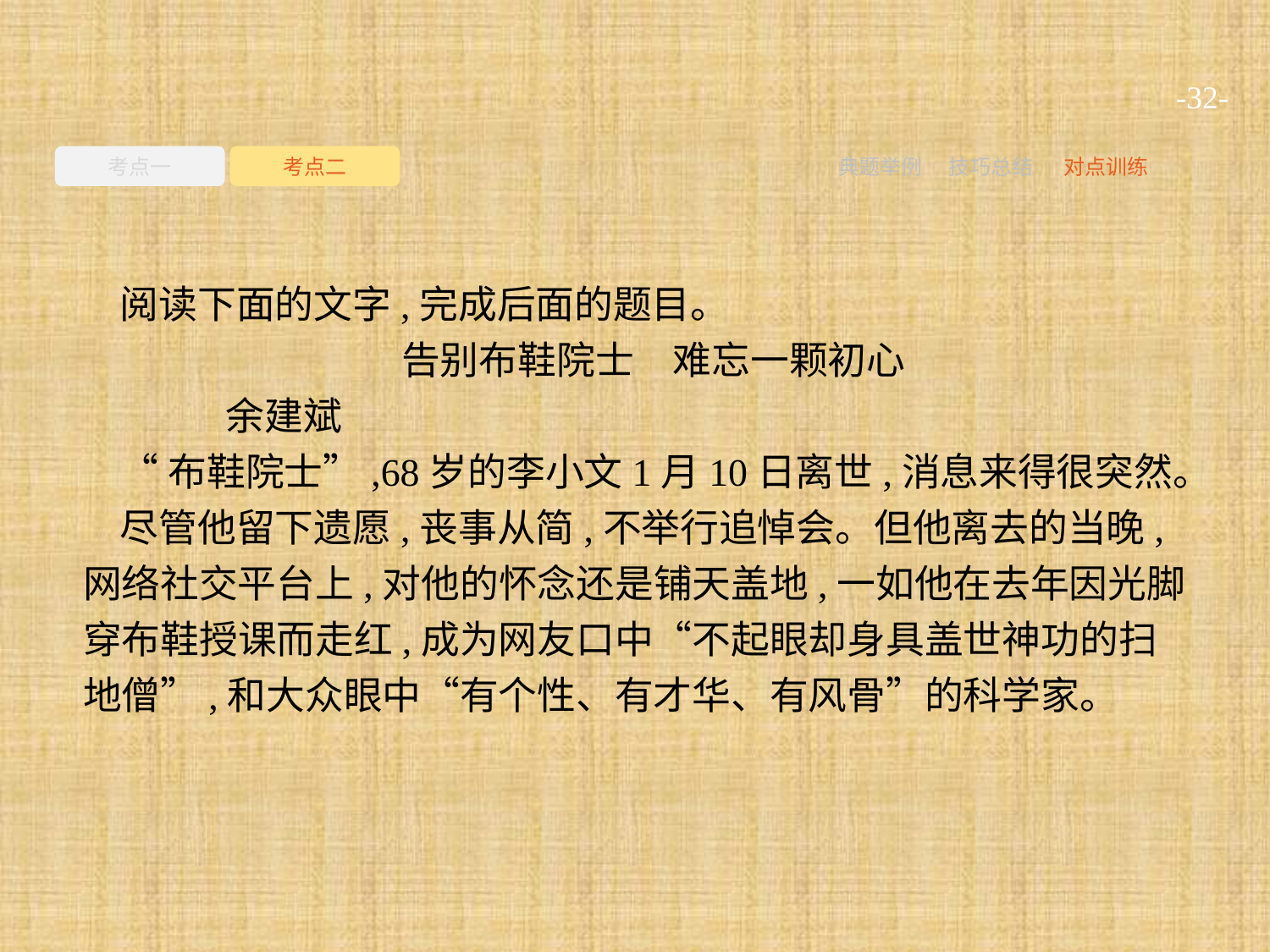

-32-
考点一
考点二
典题举例
技巧总结
对点训练
阅读下面的文字,完成后面的题目。
告别布鞋院士　难忘一颗初心
	余建斌
“布鞋院士”,68岁的李小文1月10日离世,消息来得很突然。
尽管他留下遗愿,丧事从简,不举行追悼会。但他离去的当晚,网络社交平台上,对他的怀念还是铺天盖地,一如他在去年因光脚穿布鞋授课而走红,成为网友口中“不起眼却身具盖世神功的扫地僧”,和大众眼中“有个性、有才华、有风骨”的科学家。